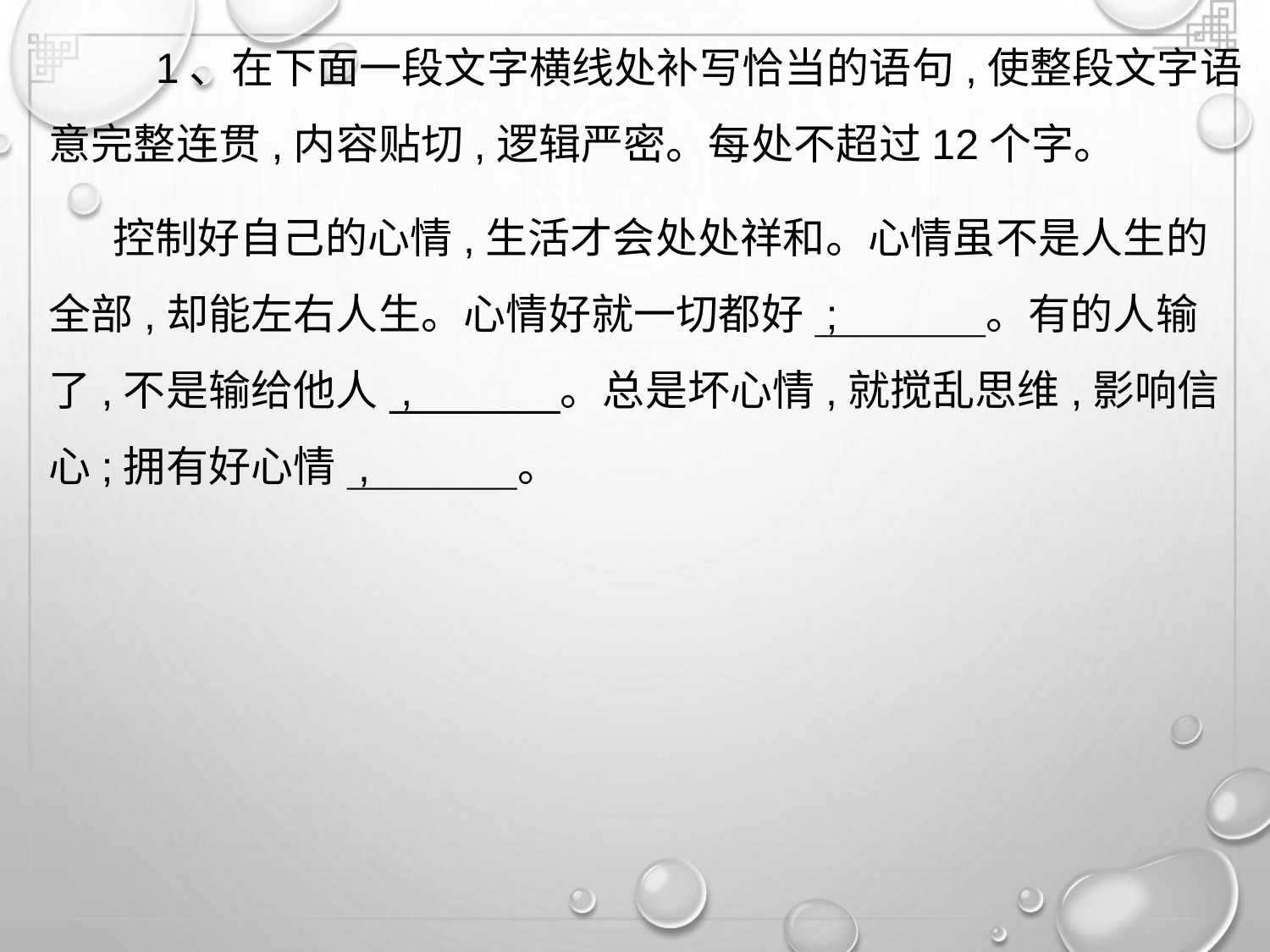

1、在下面一段文字横线处补写恰当的语句,使整段文字语
意完整连贯,内容贴切,逻辑严密。每处不超过12个字。
控制好自己的心情,生活才会处处祥和。心情虽不是人生的
全部,却能左右人生。心情好就一切都好 ;
。有的人输
了,不是输给他人 ,
心;拥有好心情 ,
。总是坏心情,就搅乱思维,影响信
。